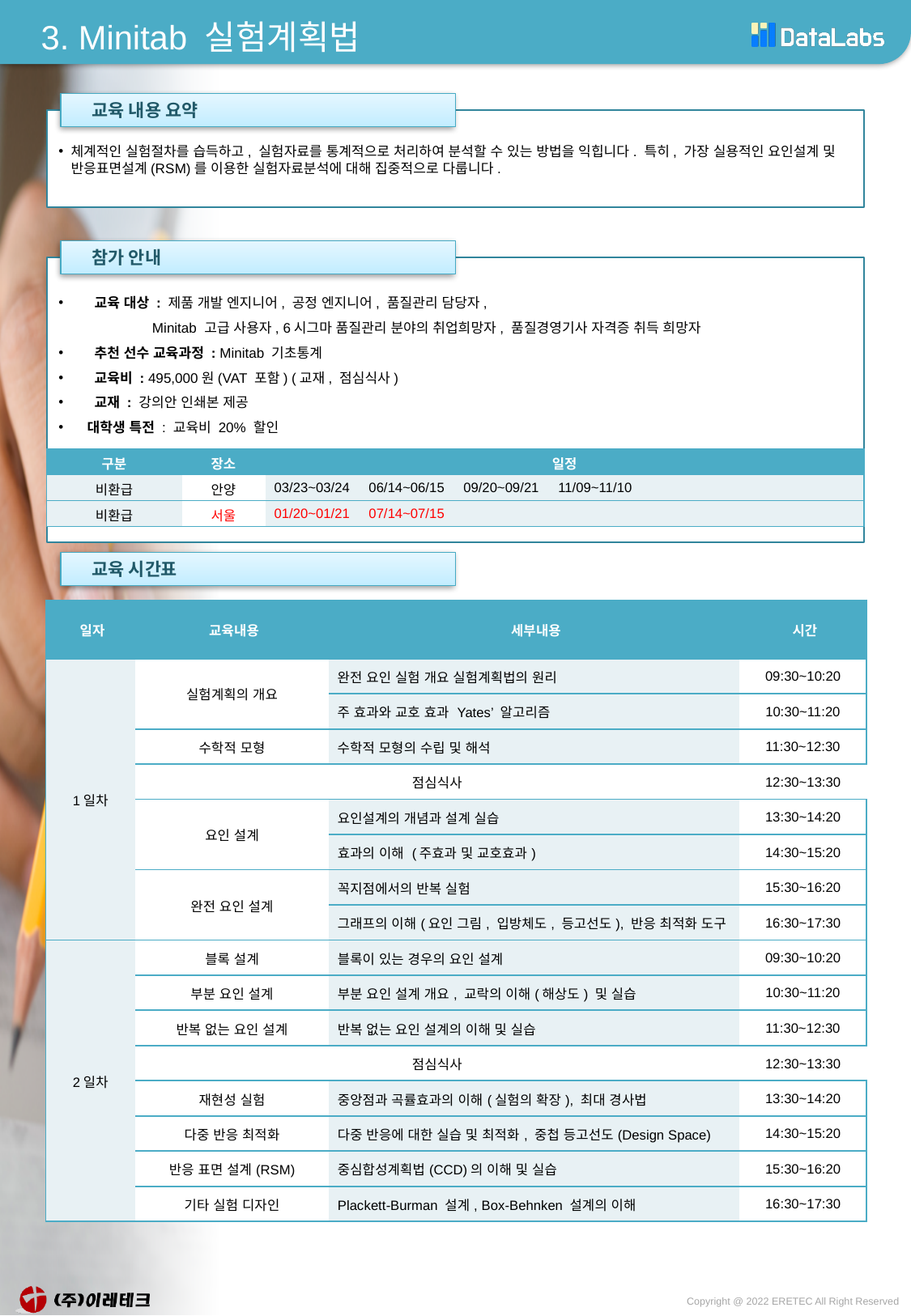

# 3. Minitab 실험계획법
   교육 내용 요약

체계적인 실험절차를 습득하고, 실험자료를 통계적으로 처리하여 분석할 수 있는 방법을 익힙니다. 특히, 가장 실용적인 요인설계 및 반응표면설계(RSM)를 이용한 실험자료분석에 대해 집중적으로 다룹니다.
   참가 안내

 교육 대상 : 제품 개발 엔지니어, 공정 엔지니어, 품질관리 담당자,
                 Minitab 고급 사용자, 6시그마 품질관리 분야의 취업희망자, 품질경영기사 자격증 취득 희망자
 추천 선수 교육과정 : Minitab 기초통계
 교육비 : 495,000원(VAT 포함) (교재, 점심식사)
 교재 : 강의안 인쇄본 제공
대학생 특전 : 교육비 20% 할인
| 구분 | 장소 | 일정 |
| --- | --- | --- |
| 비환급 | 안양 | 03/23~03/24 06/14~06/15 09/20~09/21 11/09~11/10 |
| 비환급 | 서울 | 01/20~01/21 07/14~07/15 |
   교육 시간표
| 일자 | 교육내용 | 세부내용 | 시간 |
| --- | --- | --- | --- |
| 1일차 | 실험계획의 개요 | 완전 요인 실험 개요 실험계획법의 원리 | 09:30~10:20 |
|  |  | 주 효과와 교호 효과 Yates’ 알고리즘 | 10:30~11:20 |
|  | 수학적 모형 | 수학적 모형의 수립 및 해석 | 11:30~12:30 |
|  | 점심식사 |  | 12:30~13:30 |
|  | 요인 설계 | 요인설계의 개념과 설계 실습 | 13:30~14:20 |
|  |  | 효과의 이해 (주효과 및 교호효과) | 14:30~15:20 |
|  | 완전 요인 설계 | 꼭지점에서의 반복 실험 | 15:30~16:20 |
|  |  | 그래프의 이해(요인 그림, 입방체도, 등고선도), 반응 최적화 도구 | 16:30~17:30 |
| 2일차 | 블록 설계 | 블록이 있는 경우의 요인 설계 | 09:30~10:20 |
|  | 부분 요인 설계 | 부분 요인 설계 개요, 교락의 이해(해상도) 및 실습 | 10:30~11:20 |
|  | 반복 없는 요인 설계 | 반복 없는 요인 설계의 이해 및 실습 | 11:30~12:30 |
|  | 점심식사 |  | 12:30~13:30 |
|  | 재현성 실험 | 중앙점과 곡률효과의 이해(실험의 확장), 최대 경사법 | 13:30~14:20 |
|  | 다중 반응 최적화 | 다중 반응에 대한 실습 및 최적화, 중첩 등고선도(Design Space) | 14:30~15:20 |
|  | 반응 표면 설계(RSM) | 중심합성계획법(CCD)의 이해 및 실습 | 15:30~16:20 |
|  | 기타 실험 디자인 | Plackett-Burman 설계, Box-Behnken 설계의 이해 | 16:30~17:30 |